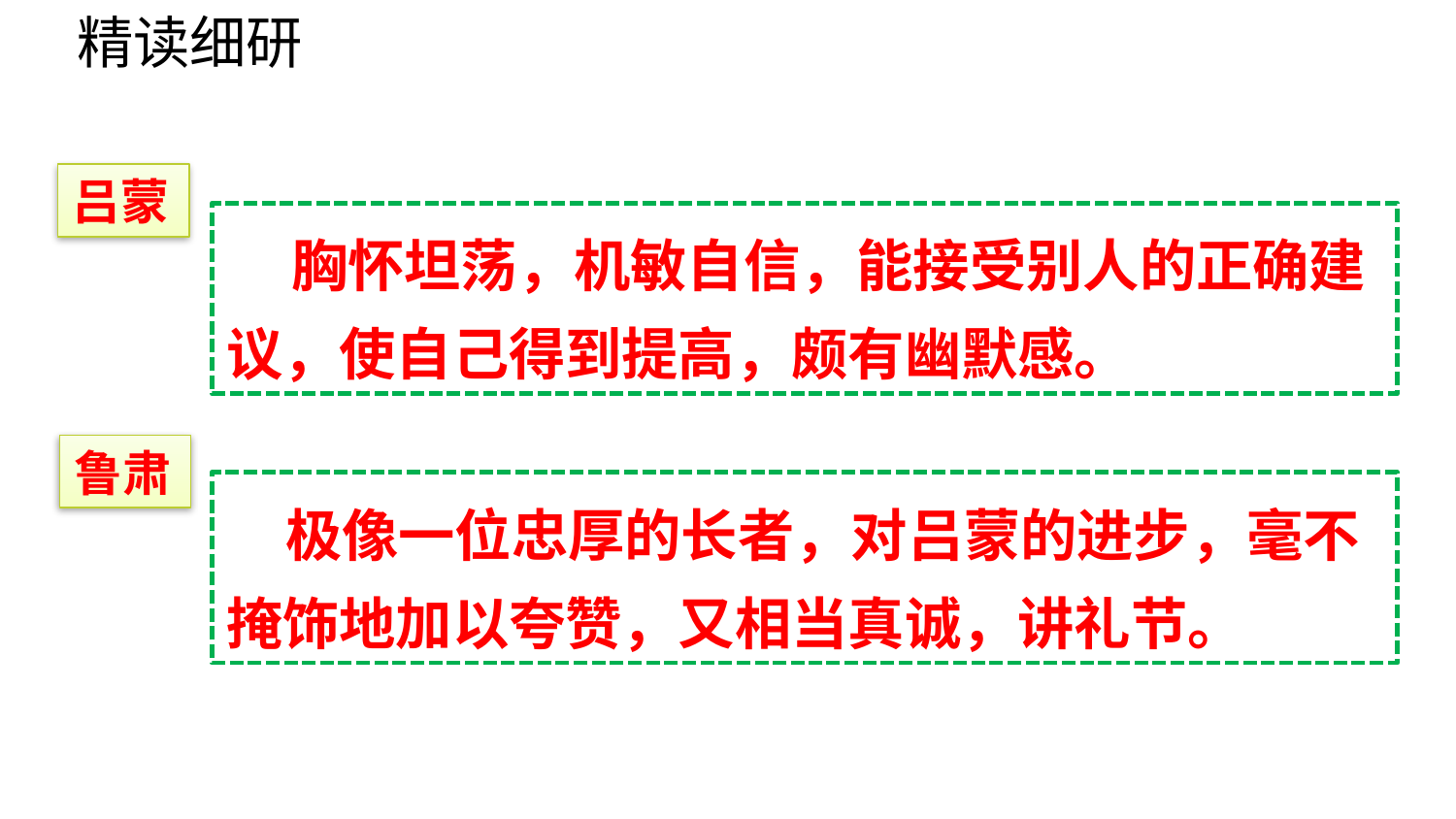

精读细研
吕蒙
    胸怀坦荡，机敏自信，能接受别人的正确建议，使自己得到提高，颇有幽默感。
鲁肃
    极像一位忠厚的长者，对吕蒙的进步，毫不掩饰地加以夸赞，又相当真诚，讲礼节。